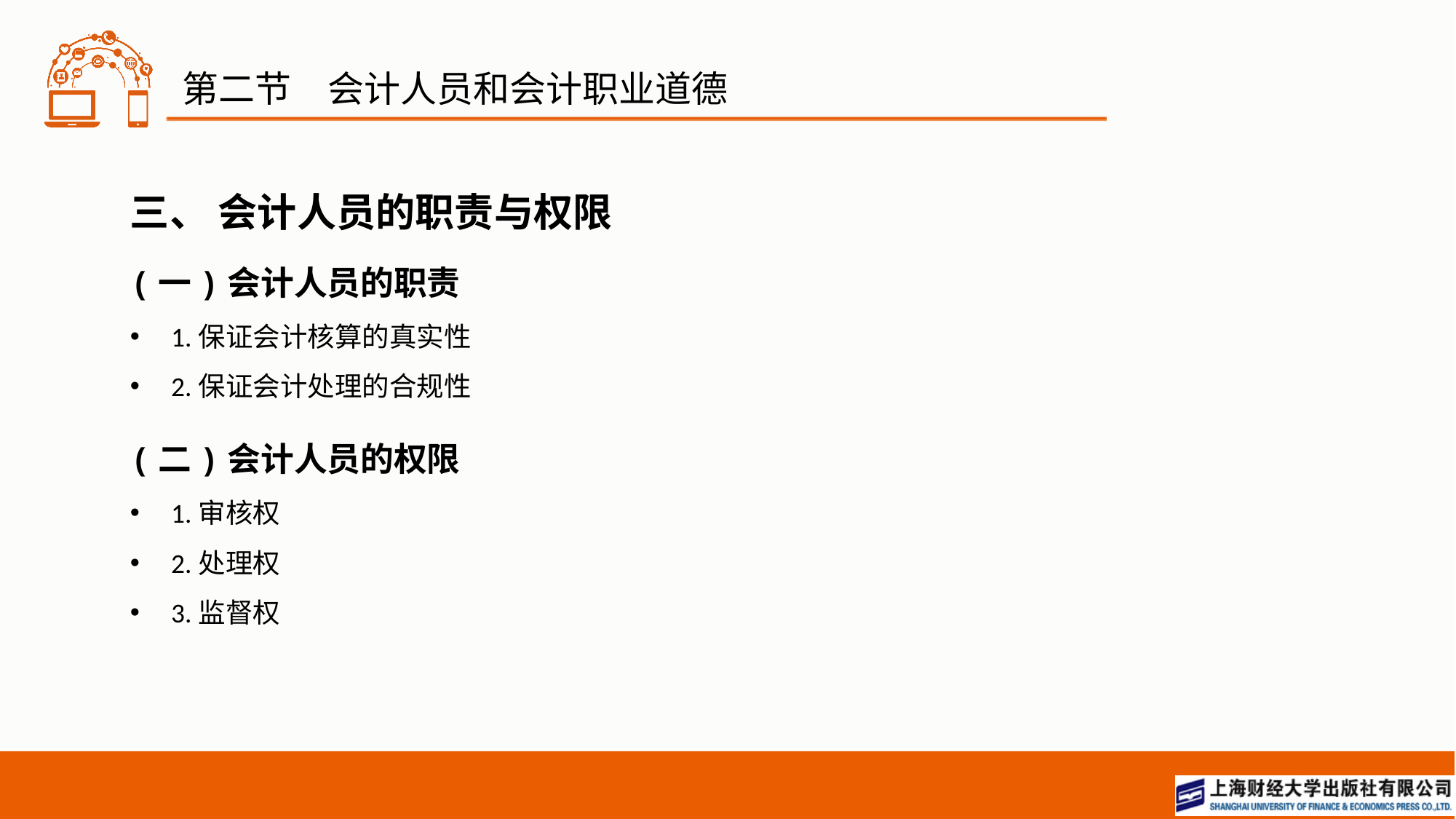

# 第二节　会计人员和会计职业道德
三、 会计人员的职责与权限
(一)会计人员的职责
1.保证会计核算的真实性
2.保证会计处理的合规性
(二)会计人员的权限
1.审核权
2.处理权
3.监督权